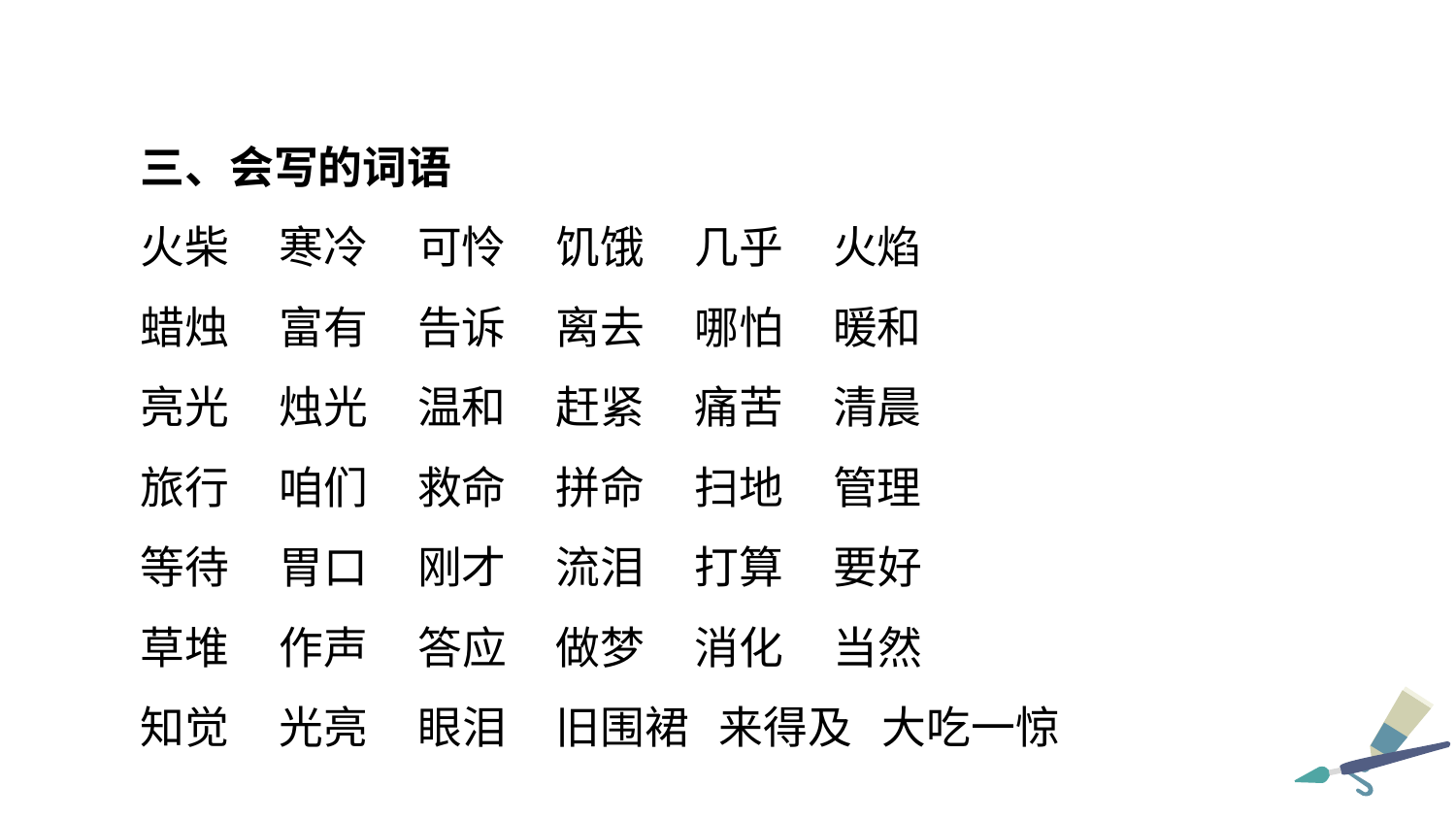

三、会写的词语
火柴     寒冷     可怜     饥饿     几乎     火焰
蜡烛     富有     告诉     离去     哪怕     暖和
亮光     烛光     温和     赶紧     痛苦     清晨
旅行     咱们     救命     拼命     扫地     管理
等待     胃口     刚才     流泪     打算     要好
草堆     作声     答应     做梦     消化     当然
知觉     光亮     眼泪     旧围裙   来得及   大吃一惊